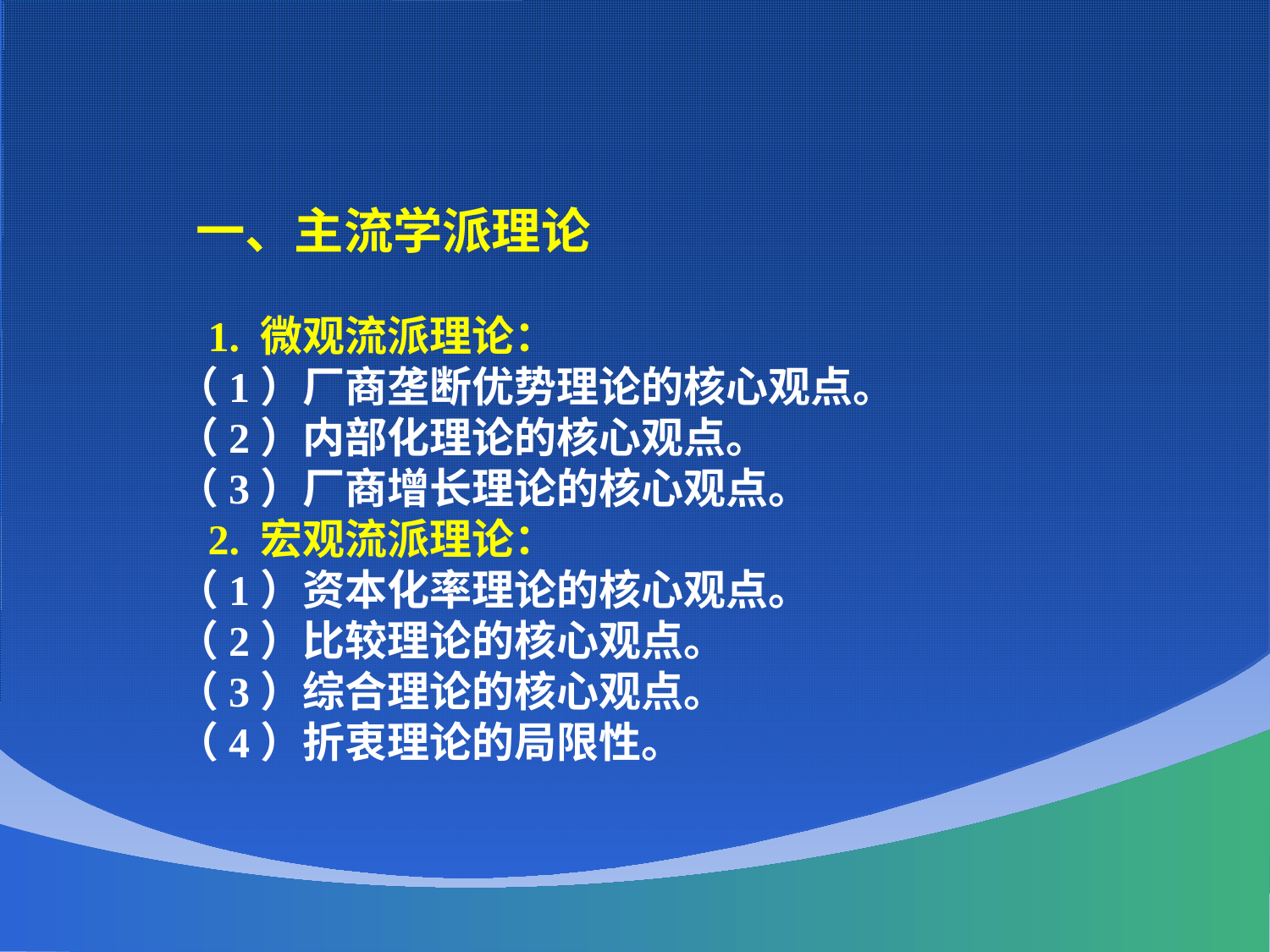

一、主流学派理论

   1. 微观流派理论：
（1）厂商垄断优势理论的核心观点。
（2）内部化理论的核心观点。
（3）厂商增长理论的核心观点。
   2. 宏观流派理论：
（1）资本化率理论的核心观点。
（2）比较理论的核心观点。
（3）综合理论的核心观点。
（4）折衷理论的局限性。